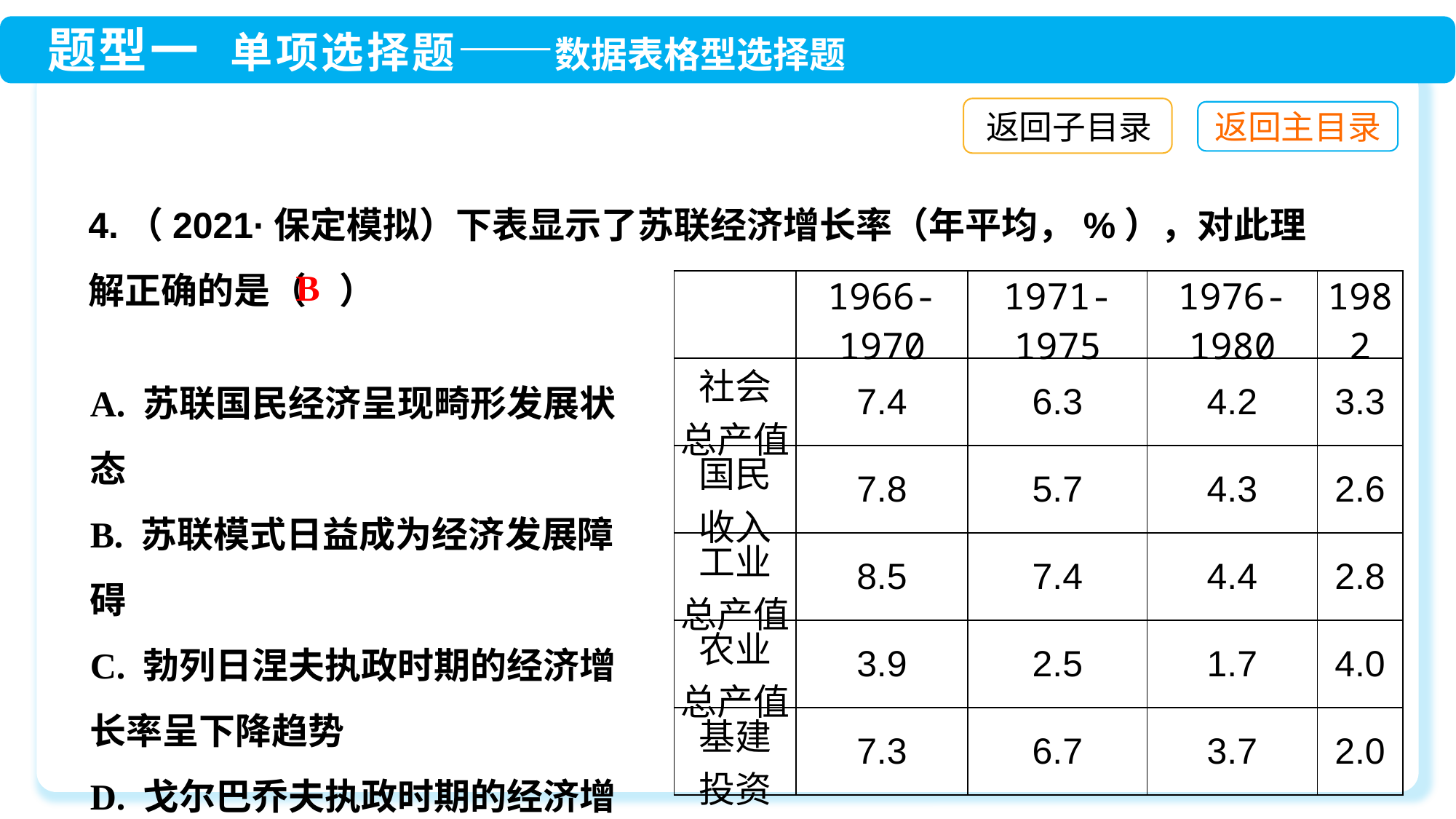

返回子目录
4.（2021·保定模拟）下表显示了苏联经济增长率（年平均，%），对此理解正确的是（    ）
B
|  | 1966-1970 | 1971-1975 | 1976-1980 | 1982 |
| --- | --- | --- | --- | --- |
| 社会 总产值 | 7.4 | 6.3 | 4.2 | 3.3 |
| 国民 收入 | 7.8 | 5.7 | 4.3 | 2.6 |
| 工业 总产值 | 8.5 | 7.4 | 4.4 | 2.8 |
| 农业 总产值 | 3.9 | 2.5 | 1.7 | 4.0 |
| 基建 投资 | 7.3 | 6.7 | 3.7 | 2.0 |
A. 苏联国民经济呈现畸形发展状态
B. 苏联模式日益成为经济发展障碍
C. 勃列日涅夫执政时期的经济增长率呈下降趋势
D. 戈尔巴乔夫执政时期的经济增长率呈下降趋势